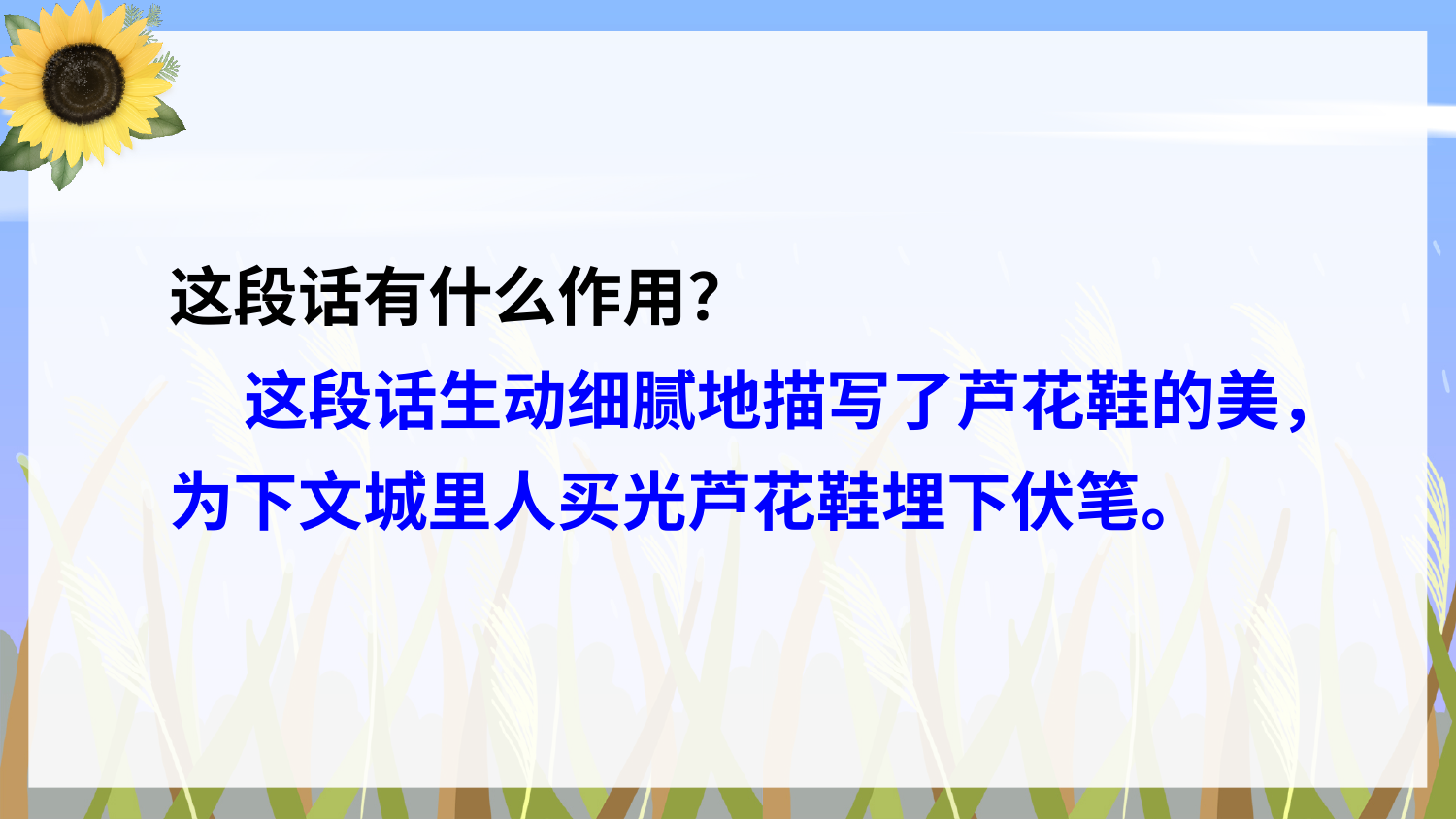

这段话有什么作用？
    这段话生动细腻地描写了芦花鞋的美，为下文城里人买光芦花鞋埋下伏笔。